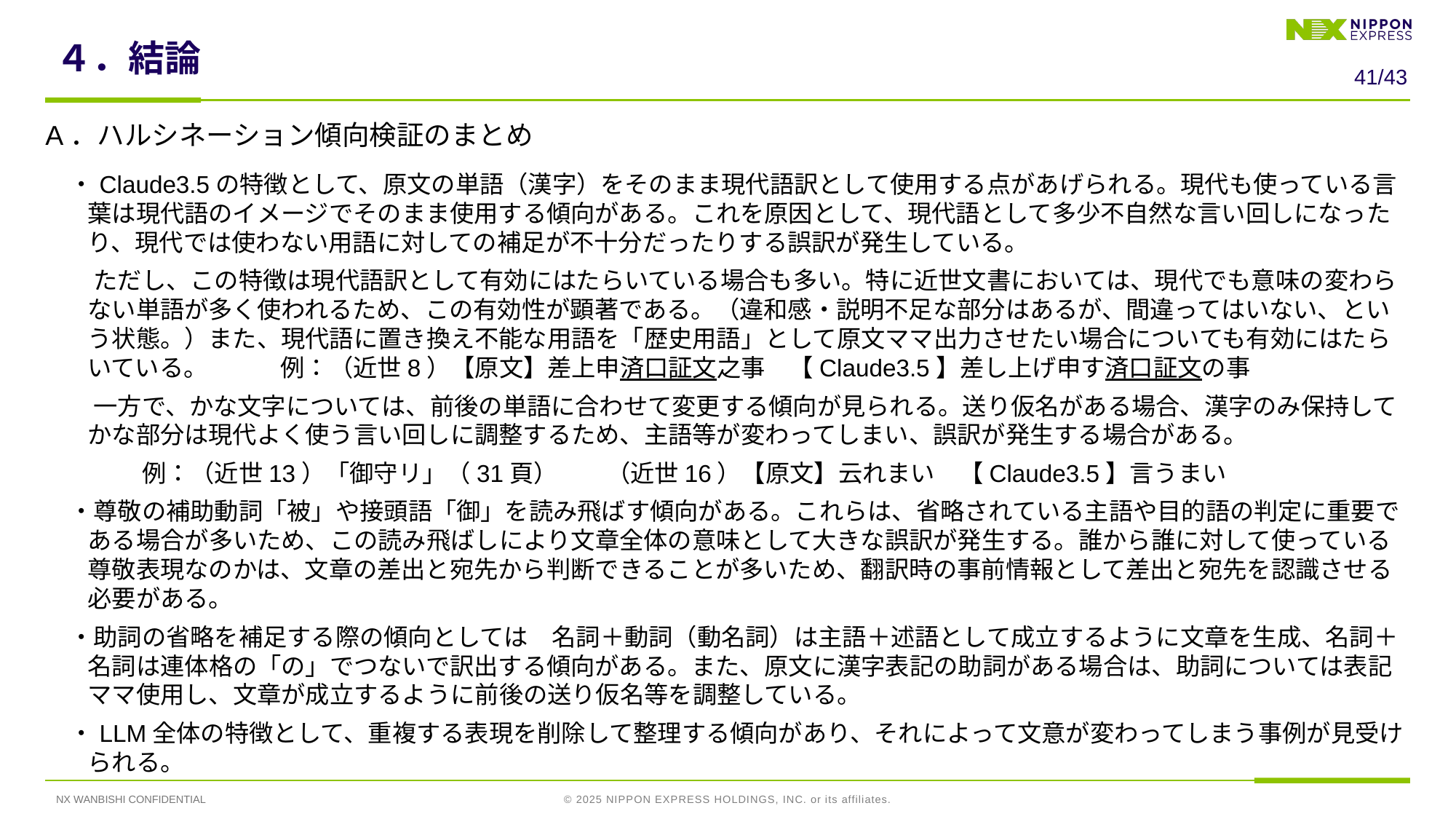

# ４．結論
41/43
A．ハルシネーション傾向検証のまとめ
　・Claude3.5の特徴として、原文の単語（漢字）をそのまま現代語訳として使用する点があげられる。現代も使っている言葉は現代語のイメージでそのまま使用する傾向がある。これを原因として、現代語として多少不自然な言い回しになったり、現代では使わない用語に対しての補足が不十分だったりする誤訳が発生している。
　　ただし、この特徴は現代語訳として有効にはたらいている場合も多い。特に近世文書においては、現代でも意味の変わらない単語が多く使われるため、この有効性が顕著である。（違和感・説明不足な部分はあるが、間違ってはいない、という状態。）また、現代語に置き換え不能な用語を「歴史用語」として原文ママ出力させたい場合についても有効にはたらいている。　　　例：（近世8）【原文】差上申済口証文之事　【Claude3.5】差し上げ申す済口証文の事
　　一方で、かな文字については、前後の単語に合わせて変更する傾向が見られる。送り仮名がある場合、漢字のみ保持してかな部分は現代よく使う言い回しに調整するため、主語等が変わってしまい、誤訳が発生する場合がある。
　　　　例：（近世13）「御守リ」（31頁）　　（近世16）【原文】云れまい　【Claude3.5】言うまい
　・尊敬の補助動詞「被」や接頭語「御」を読み飛ばす傾向がある。これらは、省略されている主語や目的語の判定に重要である場合が多いため、この読み飛ばしにより文章全体の意味として大きな誤訳が発生する。誰から誰に対して使っている尊敬表現なのかは、文章の差出と宛先から判断できることが多いため、翻訳時の事前情報として差出と宛先を認識させる必要がある。
　・助詞の省略を補足する際の傾向としては　名詞＋動詞（動名詞）は主語＋述語として成立するように文章を生成、名詞＋名詞は連体格の「の」でつないで訳出する傾向がある。また、原文に漢字表記の助詞がある場合は、助詞については表記ママ使用し、文章が成立するように前後の送り仮名等を調整している。
　・LLM全体の特徴として、重複する表現を削除して整理する傾向があり、それによって文意が変わってしまう事例が見受けられる。

NX WANBISHI CONFIDENTIAL